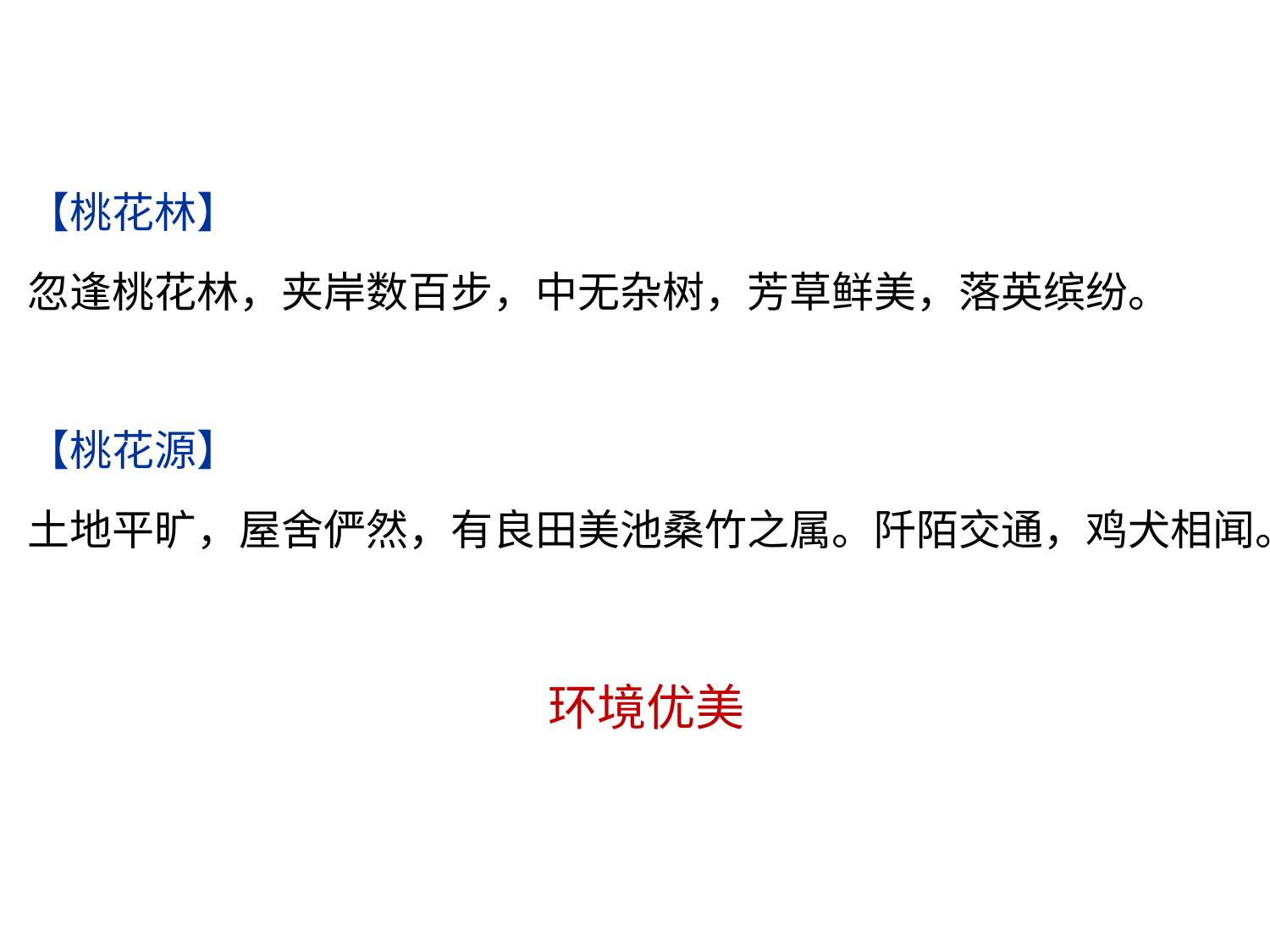

【桃花林】
忽逢桃花林，夹岸数百步，中无杂树，芳草鲜美，落英缤纷。

【桃花源】
土地平旷，屋舍俨然，有良田美池桑竹之属。阡陌交通，鸡犬相闻。

环境优美